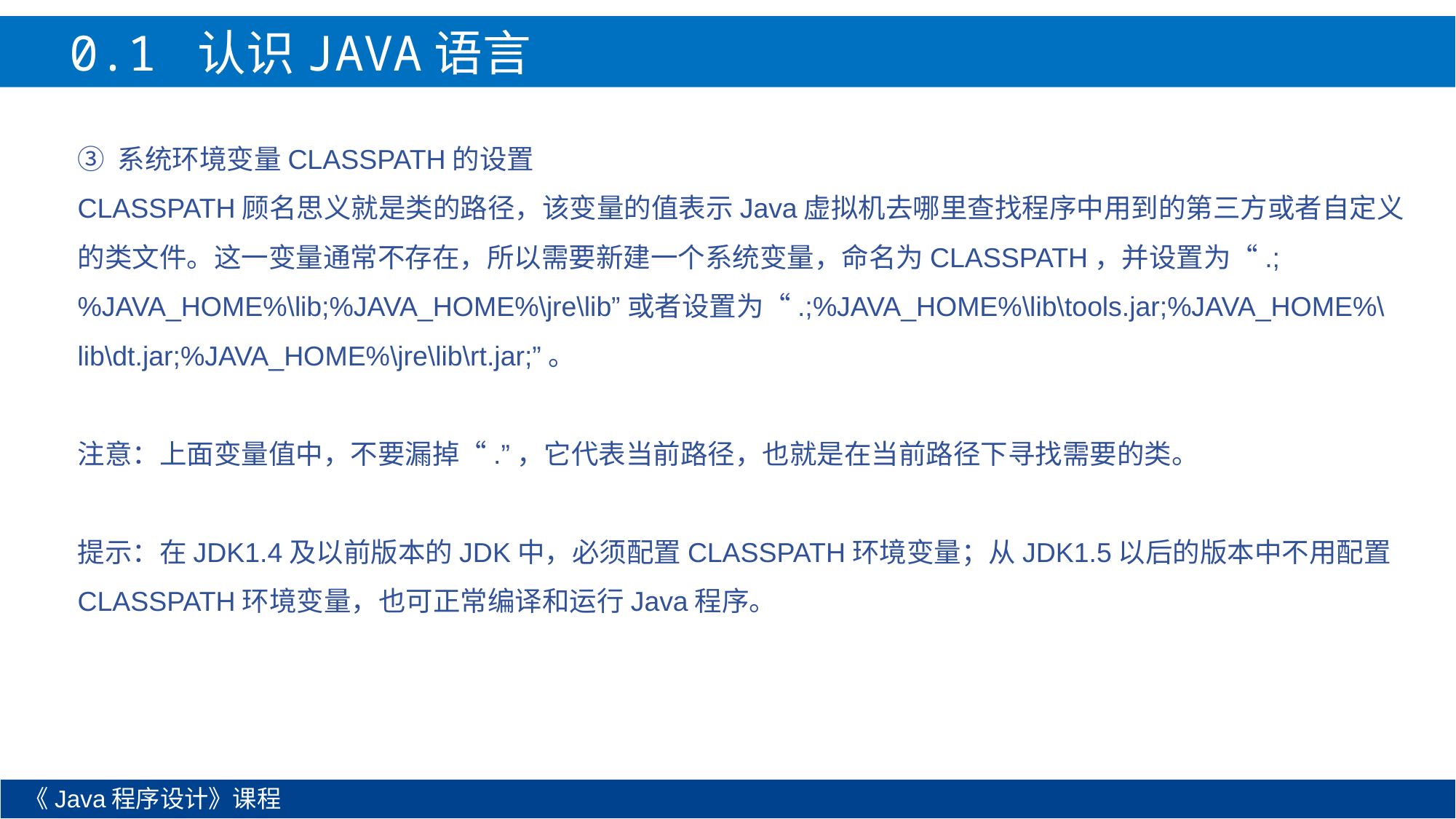

0.1 认识JAVA语言
③ 系统环境变量CLASSPATH的设置
CLASSPATH顾名思义就是类的路径，该变量的值表示Java虚拟机去哪里查找程序中用到的第三方或者自定义的类文件。这一变量通常不存在，所以需要新建一个系统变量，命名为CLASSPATH，并设置为“.;%JAVA_HOME%\lib;%JAVA_HOME%\jre\lib”或者设置为“.;%JAVA_HOME%\lib\tools.jar;%JAVA_HOME%\lib\dt.jar;%JAVA_HOME%\jre\lib\rt.jar;”。

注意：上面变量值中，不要漏掉“.”，它代表当前路径，也就是在当前路径下寻找需要的类。

提示：在JDK1.4及以前版本的JDK中，必须配置CLASSPATH环境变量；从JDK1.5以后的版本中不用配置CLASSPATH环境变量，也可正常编译和运行Java程序。
《Java程序设计》课程